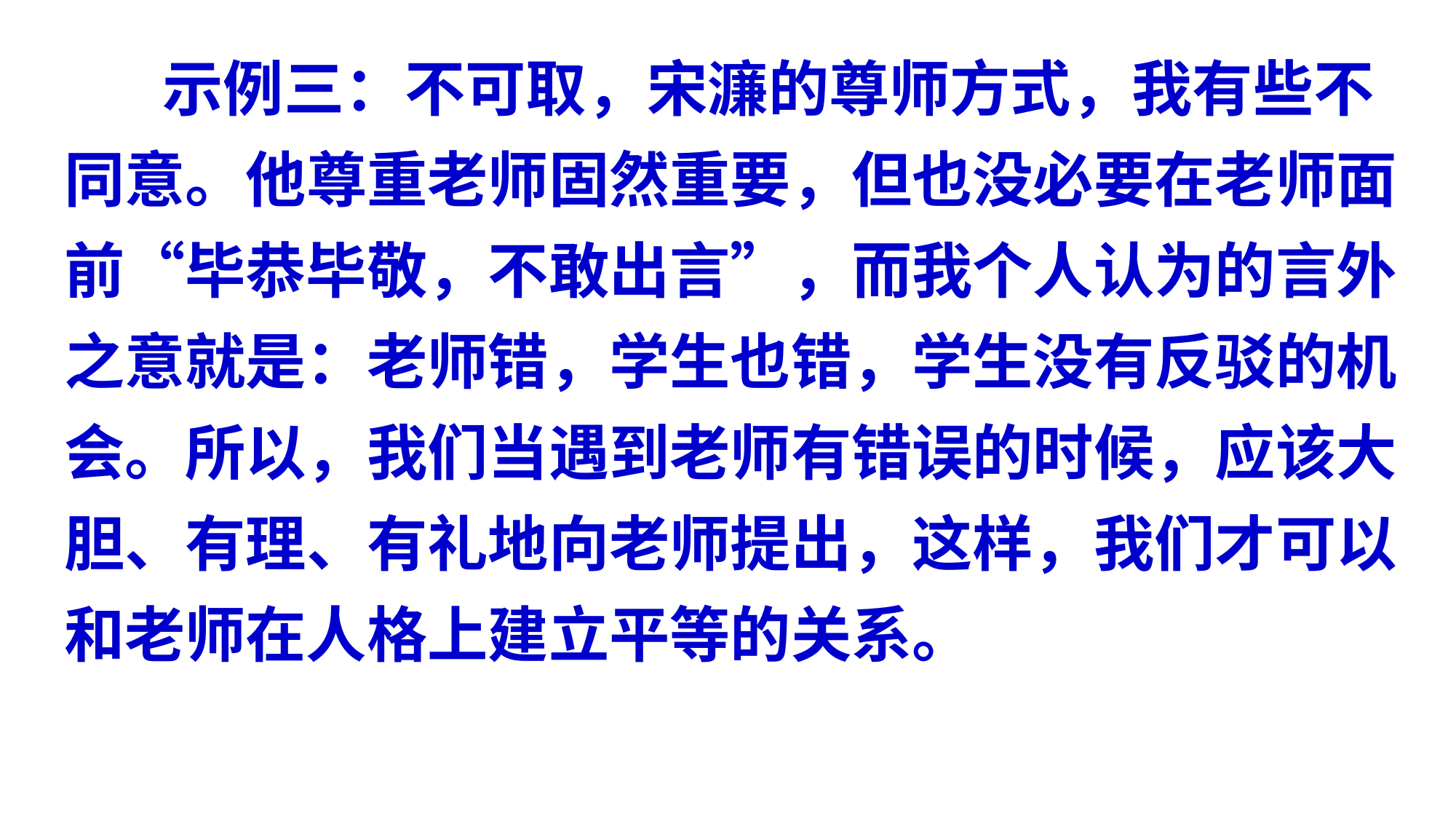

示例三：不可取，宋濂的尊师方式，我有些不同意。他尊重老师固然重要，但也没必要在老师面前“毕恭毕敬，不敢出言”，而我个人认为的言外之意就是：老师错，学生也错，学生没有反驳的机会。所以，我们当遇到老师有错误的时候，应该大胆、有理、有礼地向老师提出，这样，我们才可以和老师在人格上建立平等的关系。